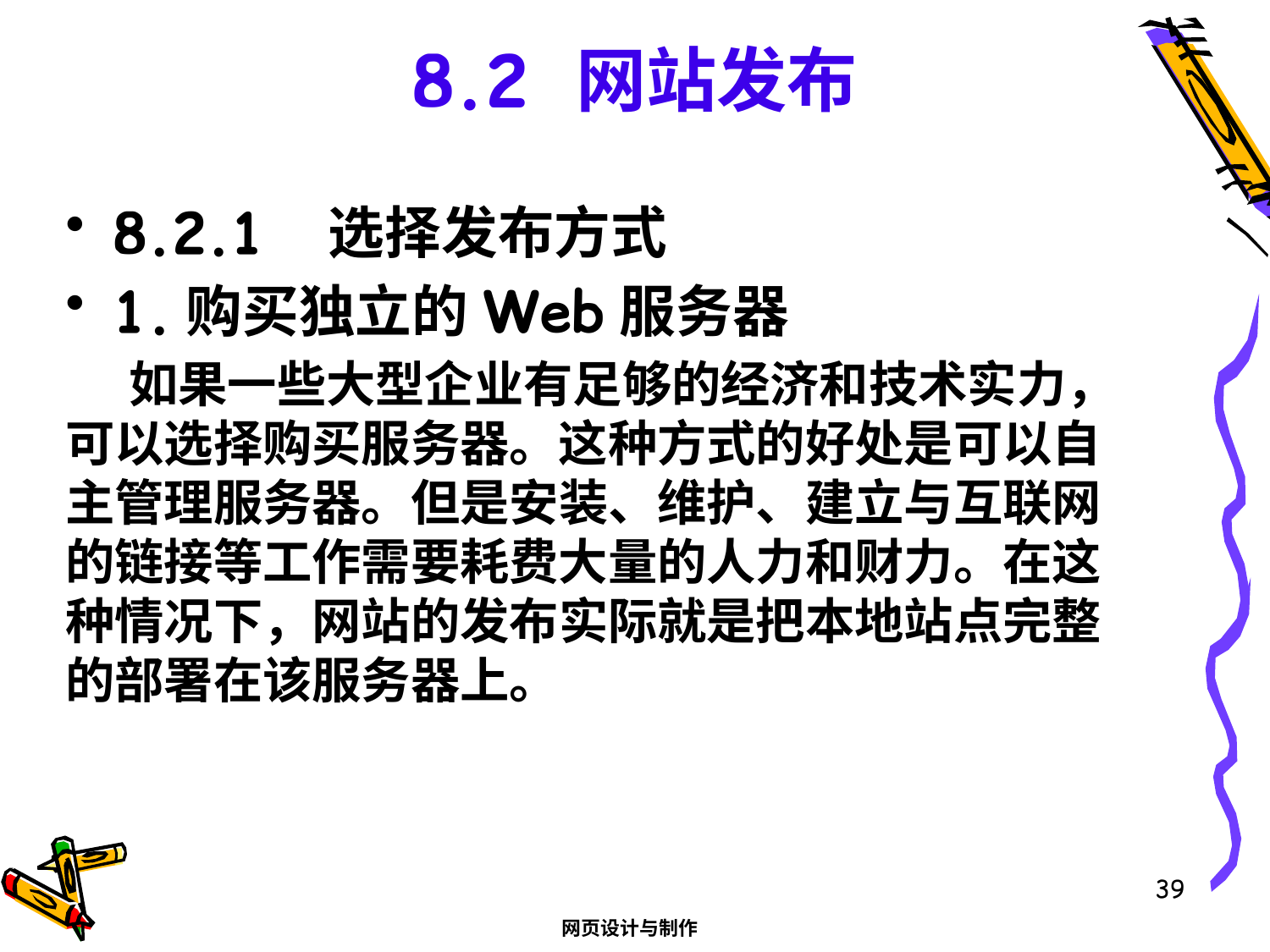

# 8.2 网站发布
8.2.1  选择发布方式
1.购买独立的Web服务器
如果一些大型企业有足够的经济和技术实力，可以选择购买服务器。这种方式的好处是可以自主管理服务器。但是安装、维护、建立与互联网的链接等工作需要耗费大量的人力和财力。在这种情况下，网站的发布实际就是把本地站点完整的部署在该服务器上。
39
网页设计与制作